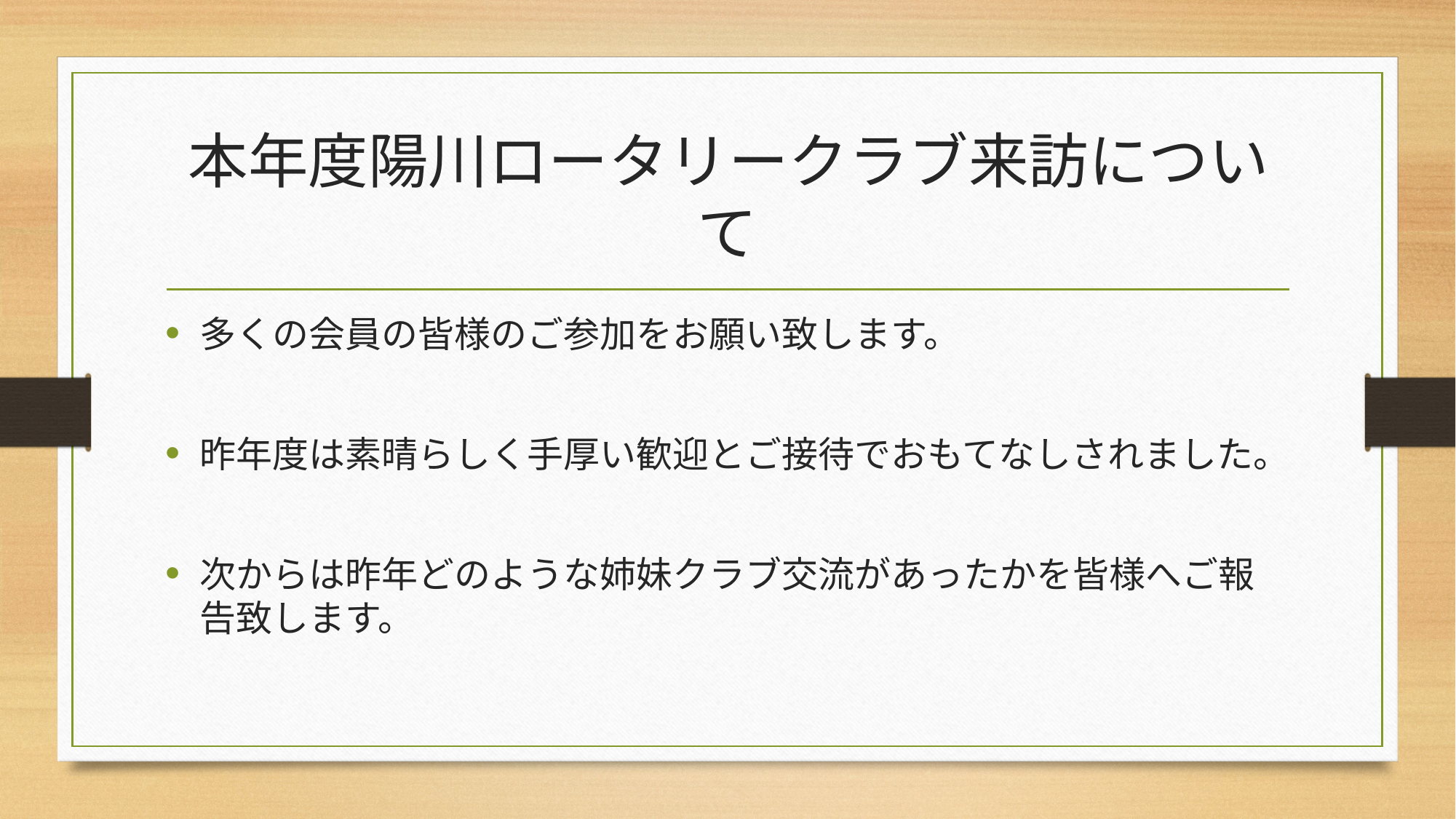

# 本年度陽川ロータリークラブ来訪について
多くの会員の皆様のご参加をお願い致します。

昨年度は素晴らしく手厚い歓迎とご接待でおもてなしされました。

次からは昨年どのような姉妹クラブ交流があったかを皆様へご報告致します。